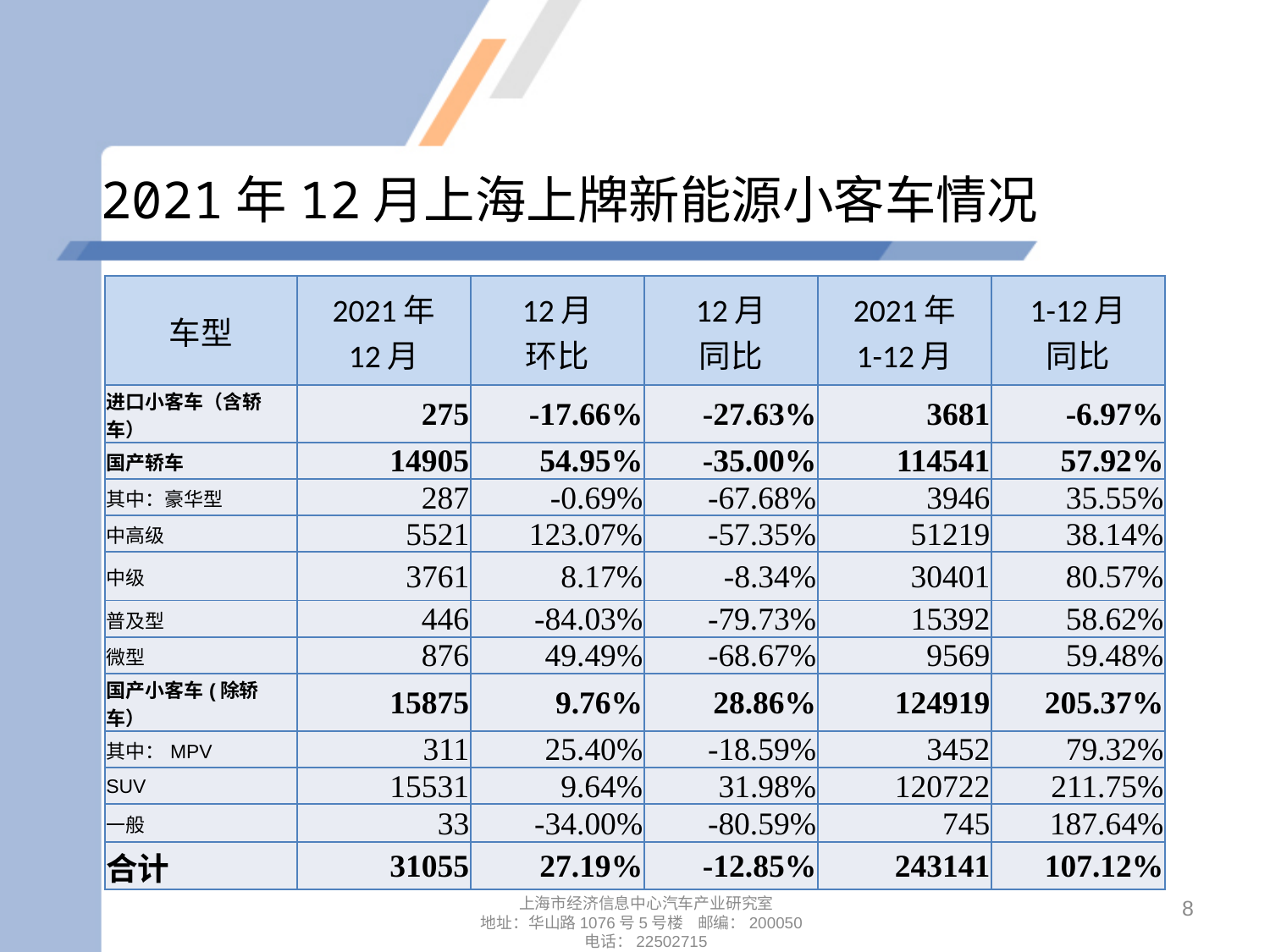

# 2021年12月上海上牌新能源小客车情况
| 车型 | 2021年 12月 | 12月 环比 | 12月 同比 | 2021年 1-12月 | 1-12月 同比 |
| --- | --- | --- | --- | --- | --- |
| 进口小客车（含轿车） | 275 | -17.66% | -27.63% | 3681 | -6.97% |
| 国产轿车 | 14905 | 54.95% | -35.00% | 114541 | 57.92% |
| 其中：豪华型 | 287 | -0.69% | -67.68% | 3946 | 35.55% |
| 中高级 | 5521 | 123.07% | -57.35% | 51219 | 38.14% |
| 中级 | 3761 | 8.17% | -8.34% | 30401 | 80.57% |
| 普及型 | 446 | -84.03% | -79.73% | 15392 | 58.62% |
| 微型 | 876 | 49.49% | -68.67% | 9569 | 59.48% |
| 国产小客车(除轿车） | 15875 | 9.76% | 28.86% | 124919 | 205.37% |
| 其中：MPV | 311 | 25.40% | -18.59% | 3452 | 79.32% |
| SUV | 15531 | 9.64% | 31.98% | 120722 | 211.75% |
| 一般 | 33 | -34.00% | -80.59% | 745 | 187.64% |
| 合计 | 31055 | 27.19% | -12.85% | 243141 | 107.12% |

8
上海市经济信息中心汽车产业研究室
地址：华山路1076号5号楼    邮编：200050
电话：22502715